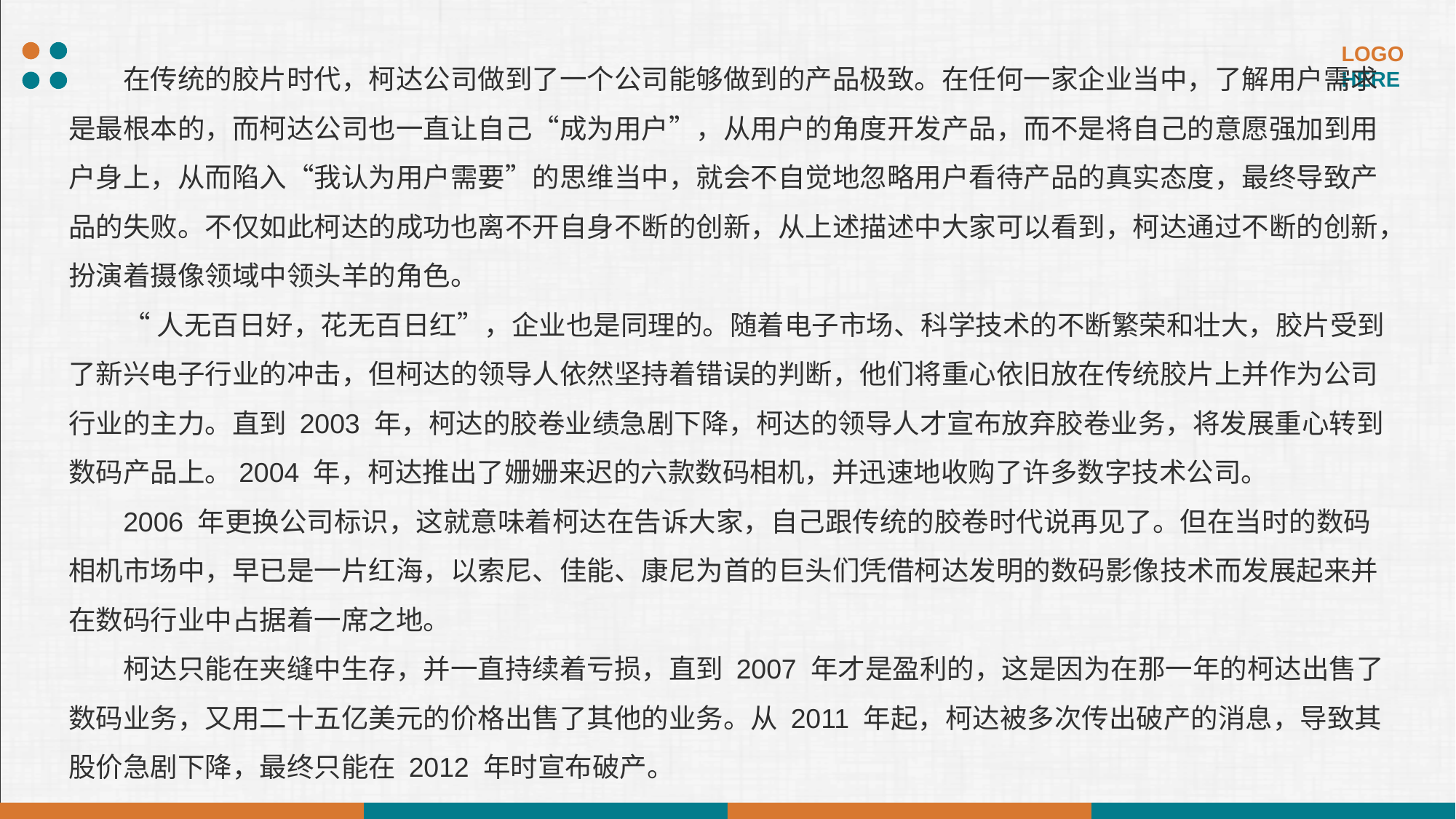

在传统的胶片时代，柯达公司做到了一个公司能够做到的产品极致。在任何一家企业当中，了解用户需求是最根本的，而柯达公司也一直让自己“成为用户”，从用户的角度开发产品，而不是将自己的意愿强加到用户身上，从而陷入“我认为用户需要”的思维当中，就会不自觉地忽略用户看待产品的真实态度，最终导致产品的失败。不仅如此柯达的成功也离不开自身不断的创新，从上述描述中大家可以看到，柯达通过不断的创新，扮演着摄像领域中领头羊的角色。
“人无百日好，花无百日红”，企业也是同理的。随着电子市场、科学技术的不断繁荣和壮大，胶片受到了新兴电子行业的冲击，但柯达的领导人依然坚持着错误的判断，他们将重心依旧放在传统胶片上并作为公司行业的主力。直到 2003 年，柯达的胶卷业绩急剧下降，柯达的领导人才宣布放弃胶卷业务，将发展重心转到数码产品上。2004 年，柯达推出了姗姗来迟的六款数码相机，并迅速地收购了许多数字技术公司。
2006 年更换公司标识，这就意味着柯达在告诉大家，自己跟传统的胶卷时代说再见了。但在当时的数码相机市场中，早已是一片红海，以索尼、佳能、康尼为首的巨头们凭借柯达发明的数码影像技术而发展起来并在数码行业中占据着一席之地。
柯达只能在夹缝中生存，并一直持续着亏损，直到 2007 年才是盈利的，这是因为在那一年的柯达出售了数码业务，又用二十五亿美元的价格出售了其他的业务。从 2011 年起，柯达被多次传出破产的消息，导致其股价急剧下降，最终只能在 2012 年时宣布破产。